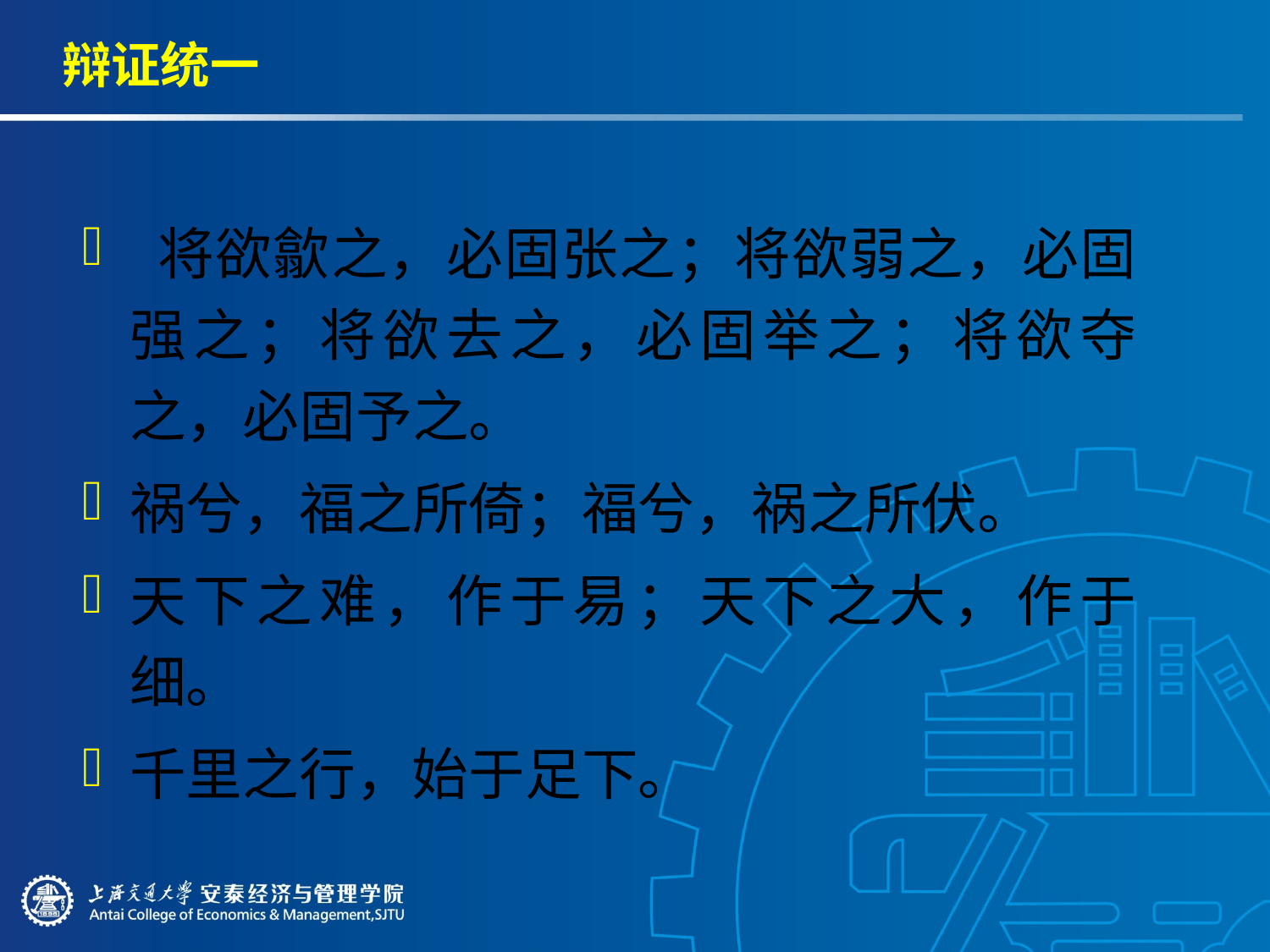

# 辩证统一
 将欲歙之，必固张之；将欲弱之，必固强之；将欲去之，必固举之；将欲夺之，必固予之。
祸兮，福之所倚；福兮，祸之所伏。
天下之难，作于易；天下之大，作于细。
千里之行，始于足下。